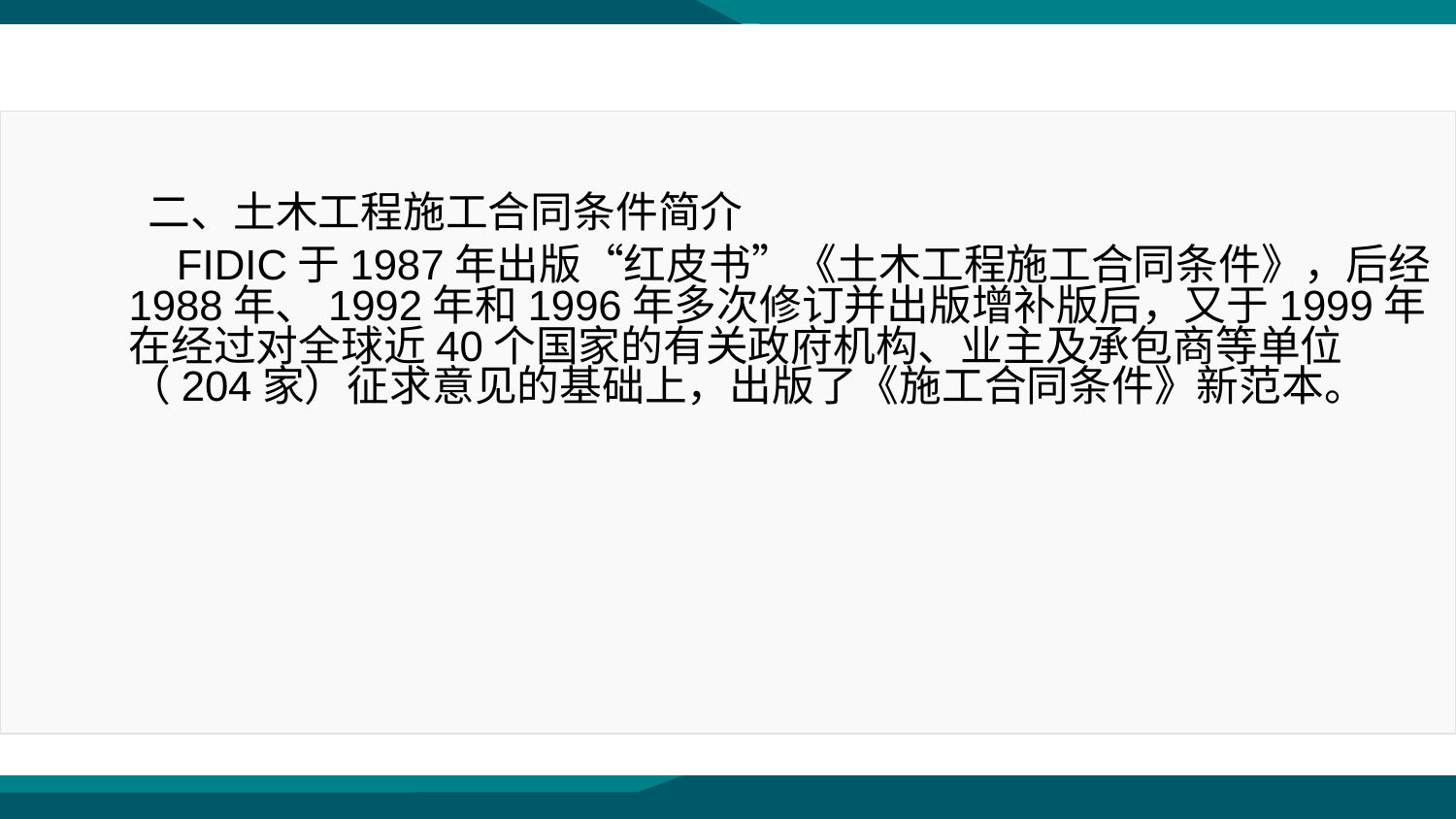

二、土木工程施工合同条件简介
    FIDIC于1987年出版“红皮书”《土木工程施工合同条件》，后经1988年、1992年和1996年多次修订并出版增补版后，又于1999年在经过对全球近40个国家的有关政府机构、业主及承包商等单位（204家）征求意见的基础上，出版了《施工合同条件》新范本。